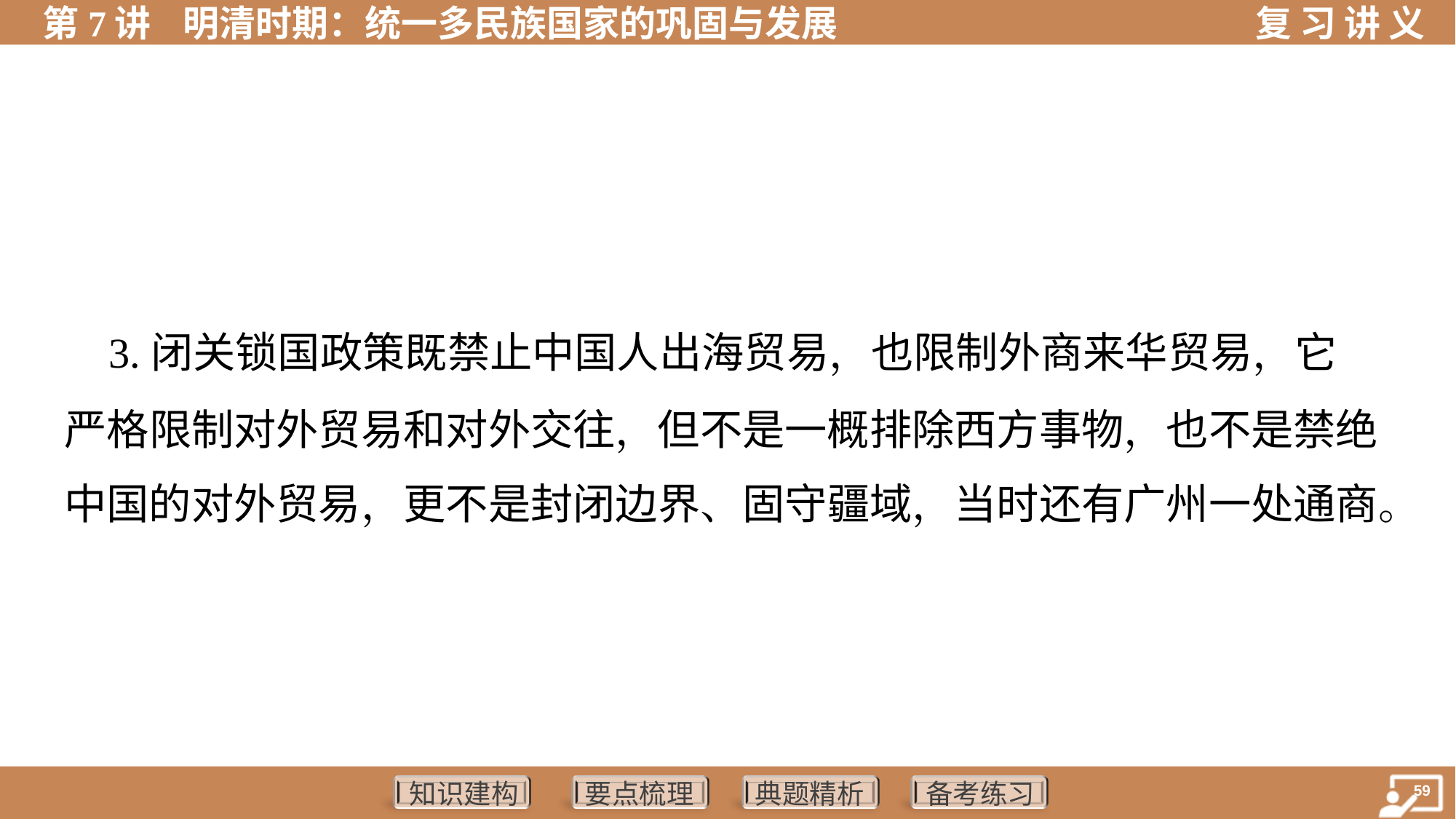

3.闭关锁国政策既禁止中国人出海贸易，也限制外商来华贸易，它
严格限制对外贸易和对外交往，但不是一概排除西方事物，也不是禁绝
中国的对外贸易，更不是封闭边界、固守疆域，当时还有广州一处通商。